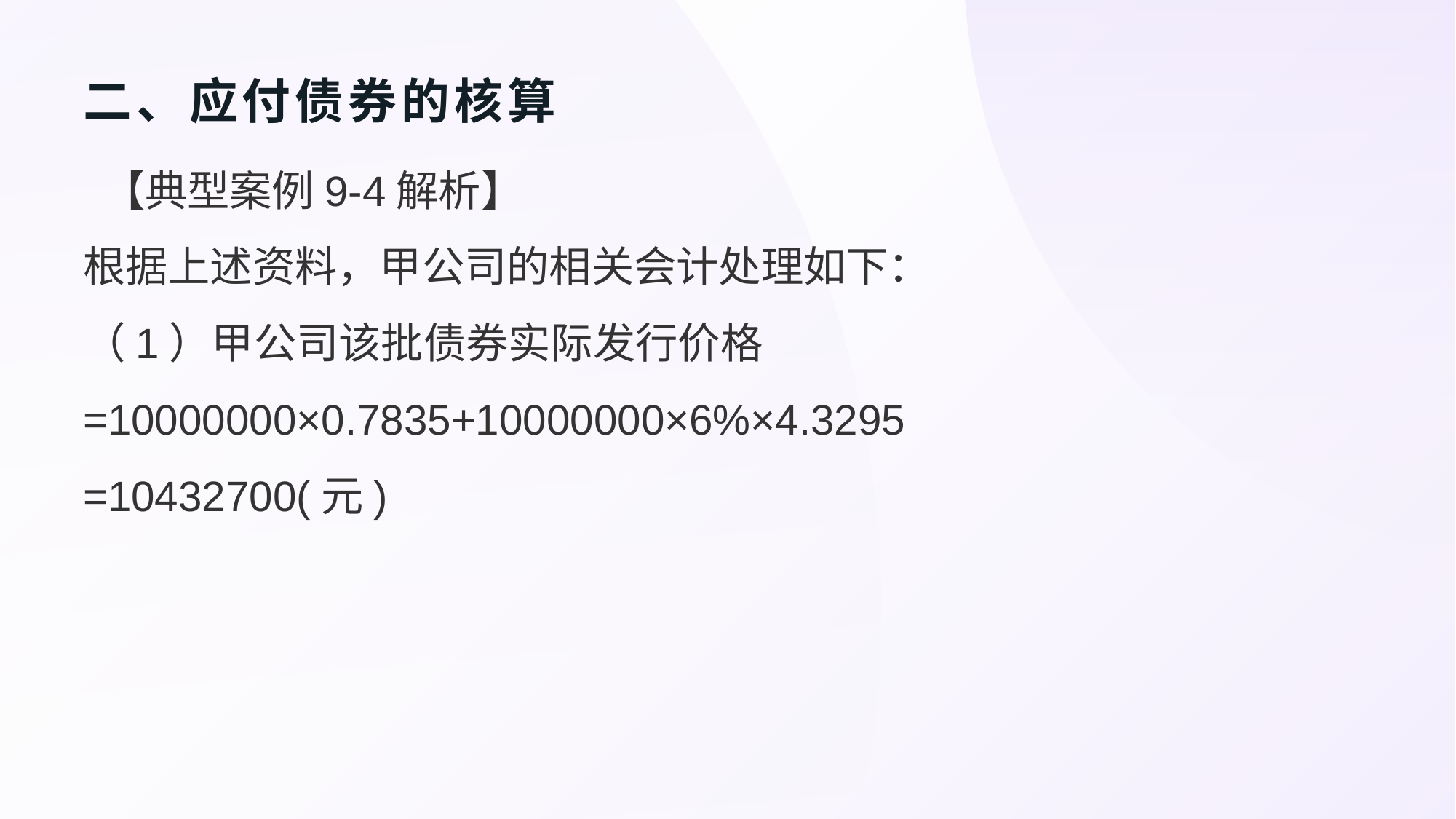

# 二、应付债券的核算
 【典型案例9-4解析】
根据上述资料，甲公司的相关会计处理如下：
（1）甲公司该批债券实际发行价格
=10000000×0.7835+10000000×6%×4.3295
=10432700(元)